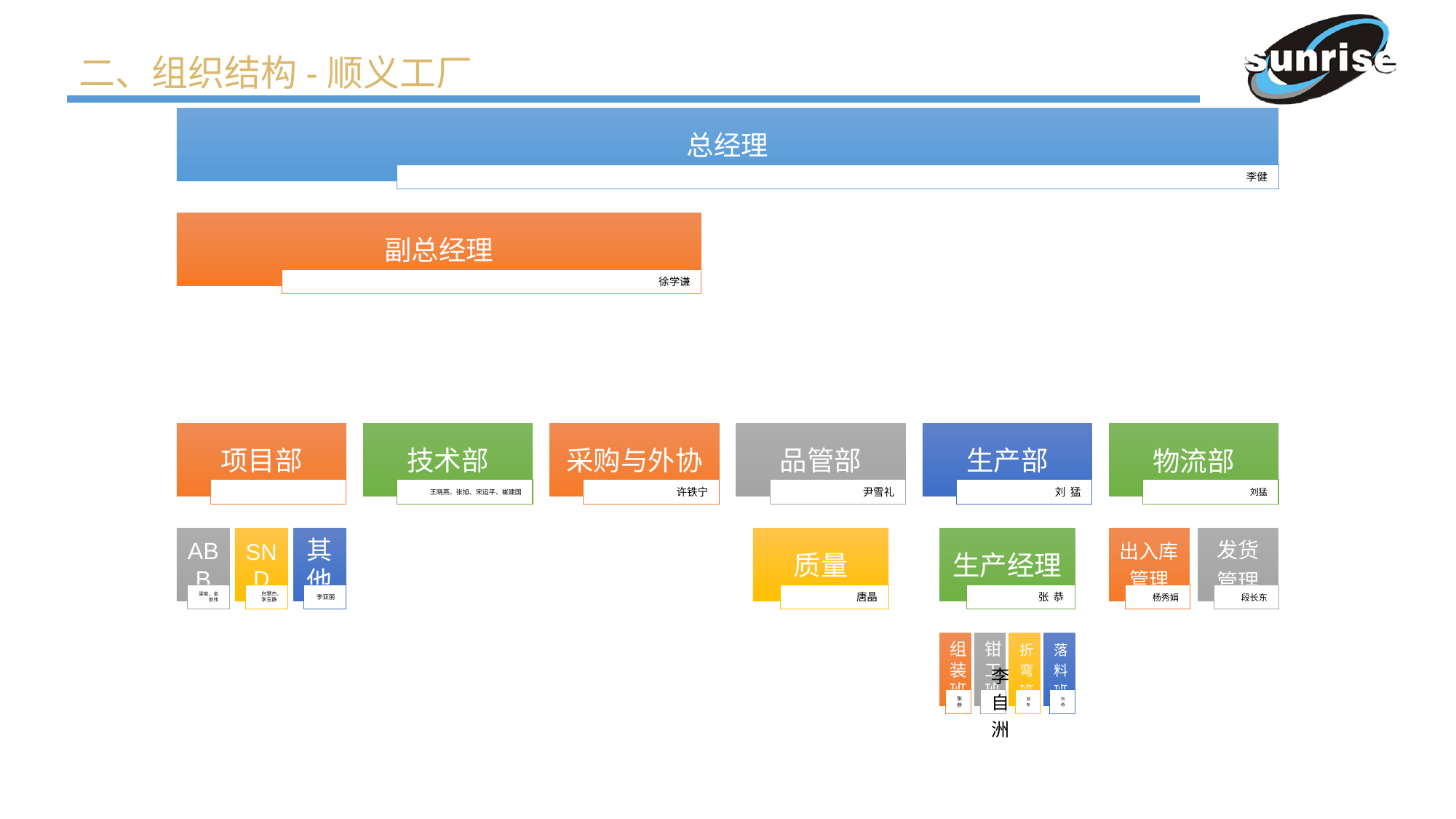

二、组织结构-顺义工厂
总经理
李健
副总经理
徐学谦
项目部
技术部
王晓燕、张旭、宋运平、崔建国
物流部
刘猛
ABB
梁俊、金宏伟
SND
白慧杰、李玉静
其他
李亚丽
生产部
刘  猛
出入库管理
杨秀娟
发货管理
段长东
生产经理
张  恭
组装班
张恭
邬东
落料班
刘奇
品管部
尹雪礼
质量
唐晶
采购与外协
许铁宁
6